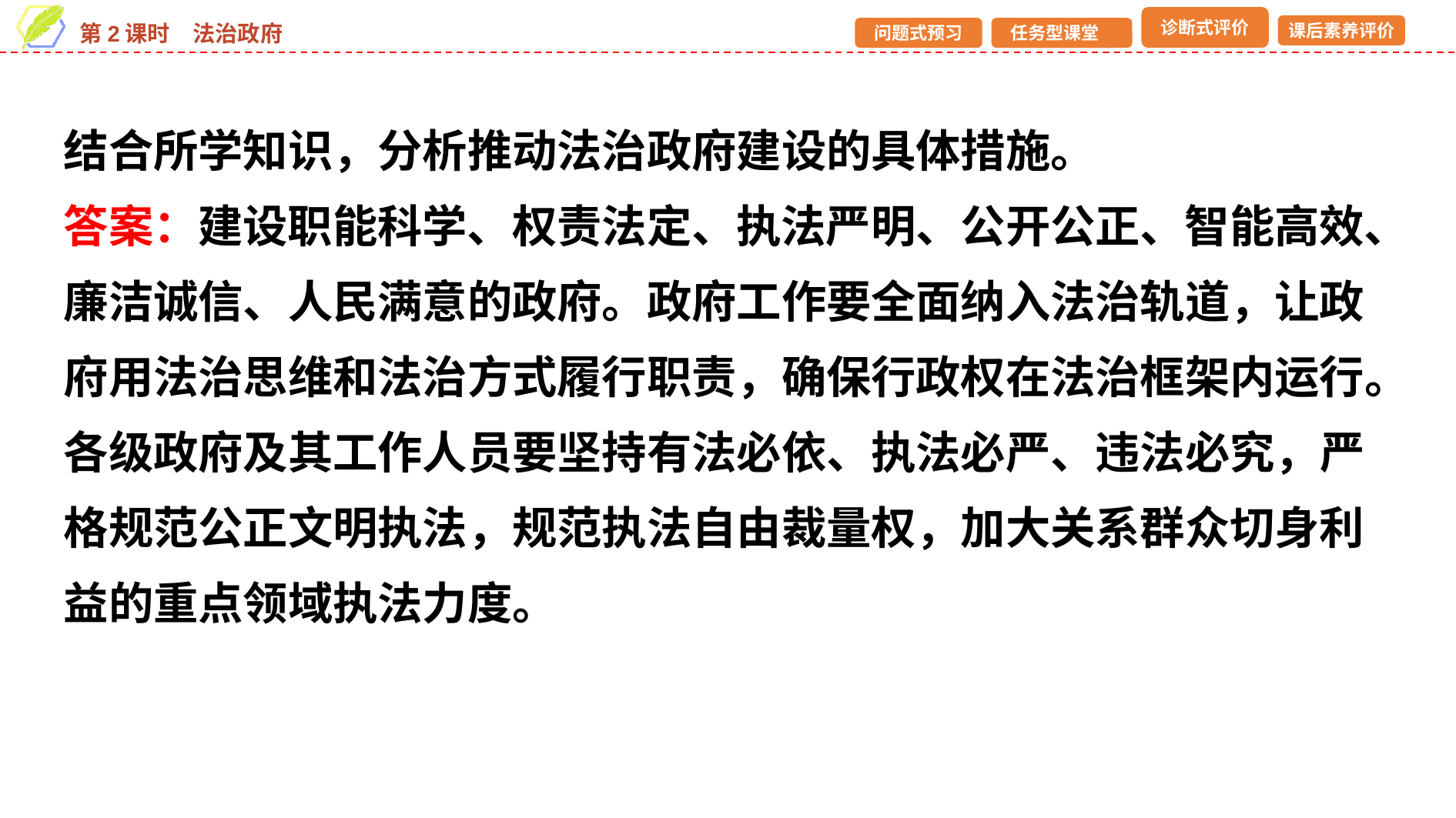

结合所学知识，分析推动法治政府建设的具体措施。
答案：建设职能科学、权责法定、执法严明、公开公正、智能高效、廉洁诚信、人民满意的政府。政府工作要全面纳入法治轨道，让政府用法治思维和法治方式履行职责，确保行政权在法治框架内运行。各级政府及其工作人员要坚持有法必依、执法必严、违法必究，严格规范公正文明执法，规范执法自由裁量权，加大关系群众切身利益的重点领域执法力度。